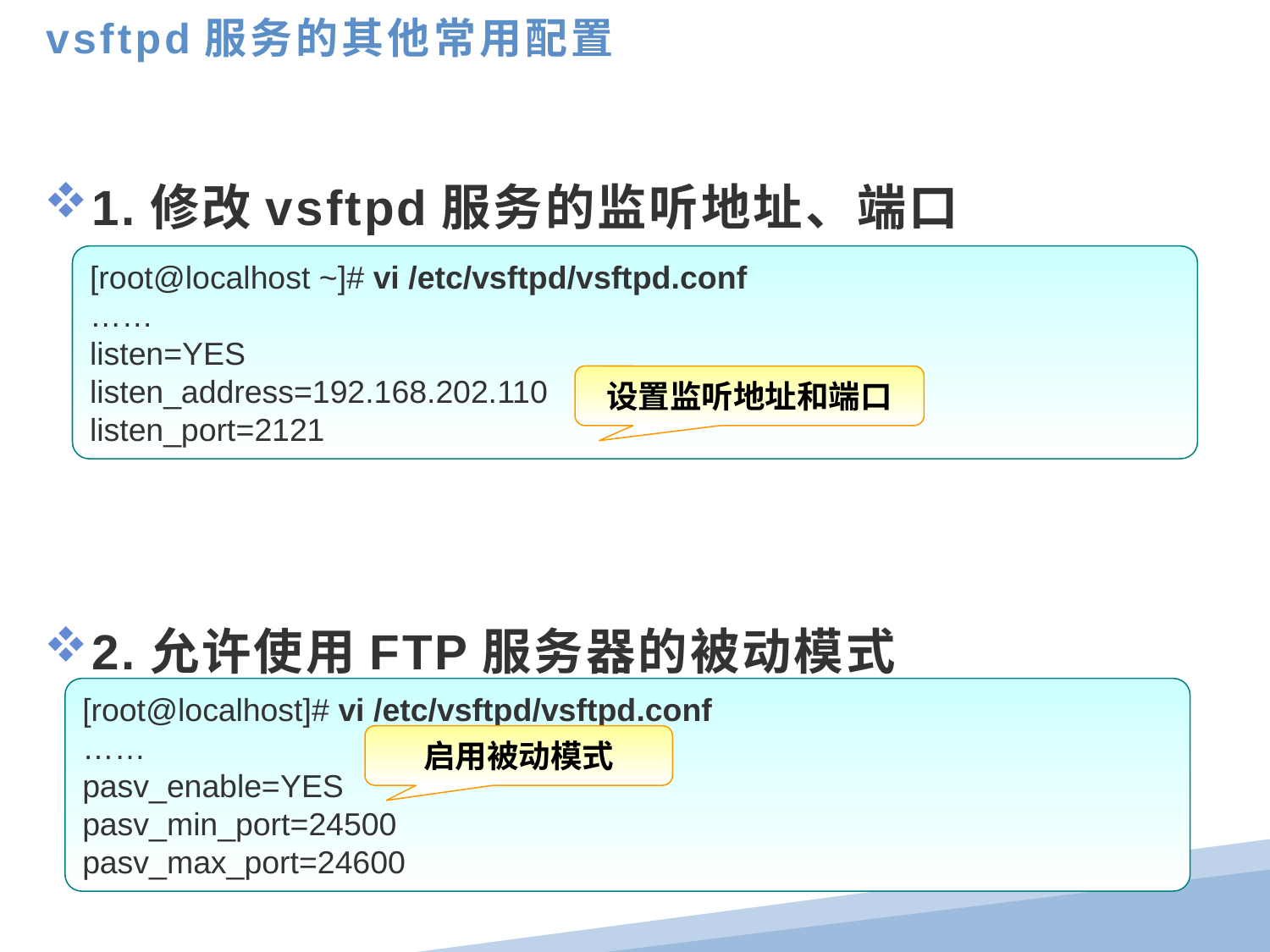

vsftpd服务的其他常用配置
1.修改vsftpd服务的监听地址、端口

2.允许使用FTP服务器的被动模式

[root@localhost ~]# vi /etc/vsftpd/vsftpd.conf
……
listen=YES
listen_address=192.168.202.110
listen_port=2121
设置监听地址和端口
[root@localhost]# vi /etc/vsftpd/vsftpd.conf
……
pasv_enable=YES
pasv_min_port=24500
pasv_max_port=24600
启用被动模式